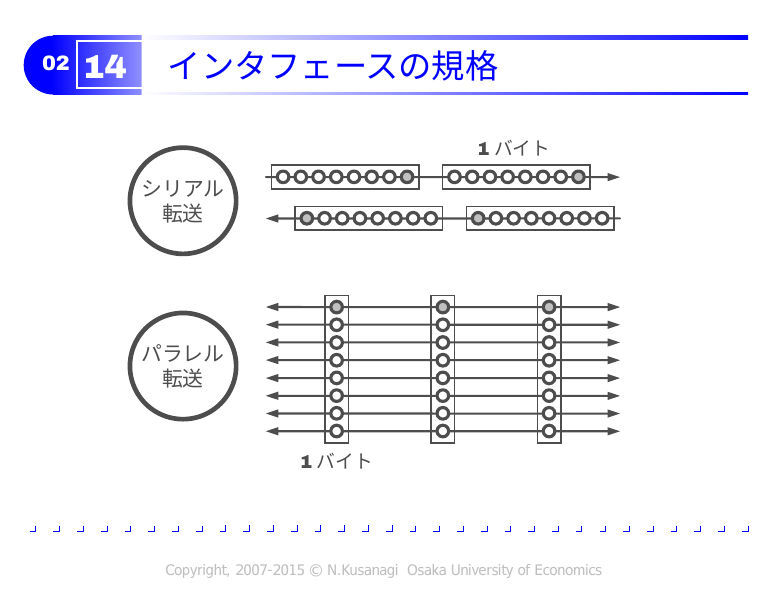

# 14   インタフェースの規格
1バイト
シリアル
転送

パラレル
転送

1バイト